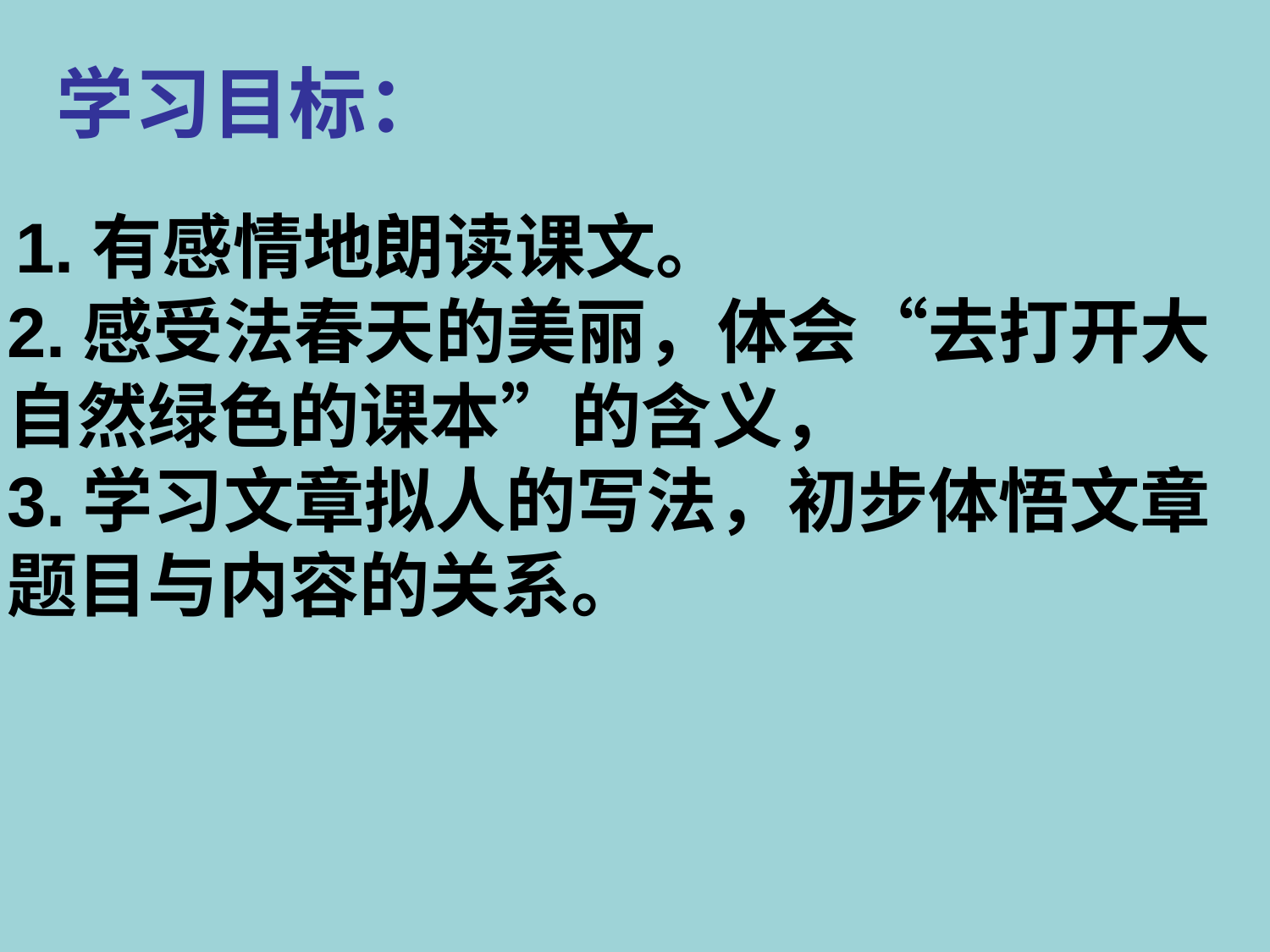

学习目标：
 1.有感情地朗读课文。
2.感受法春天的美丽，体会“去打开大自然绿色的课本”的含义，
3.学习文章拟人的写法，初步体悟文章题目与内容的关系。